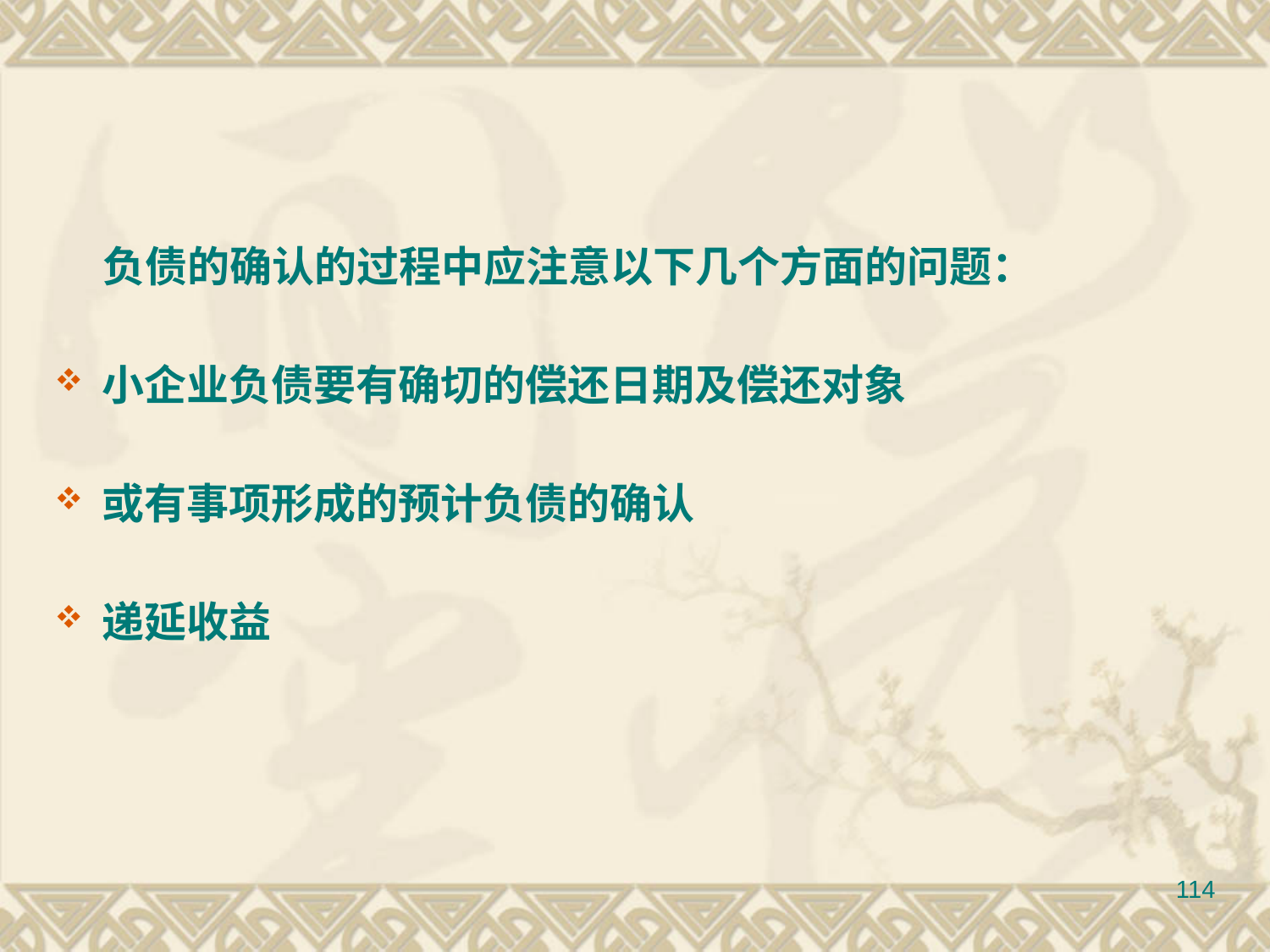

负债的确认的过程中应注意以下几个方面的问题：

小企业负债要有确切的偿还日期及偿还对象

或有事项形成的预计负债的确认

递延收益

114